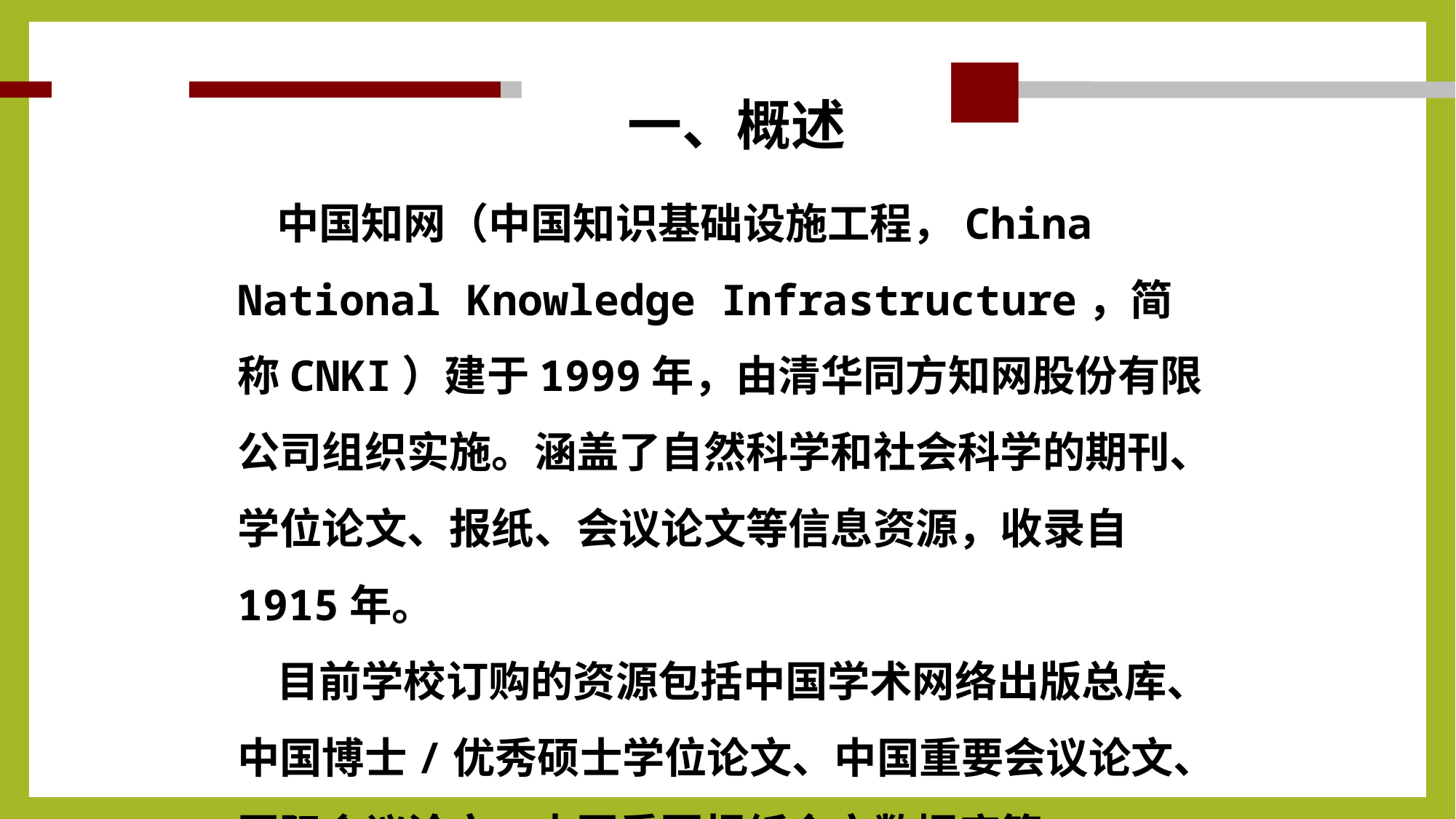

# 一、概述
   中国知网（中国知识基础设施工程，China National Knowledge Infrastructure，简称CNKI）建于1999年，由清华同方知网股份有限公司组织实施。涵盖了自然科学和社会科学的期刊、学位论文、报纸、会议论文等信息资源，收录自1915年。
   目前学校订购的资源包括中国学术网络出版总库、中国博士/优秀硕士学位论文、中国重要会议论文、国际会议论文、中国重要报纸全文数据库等。